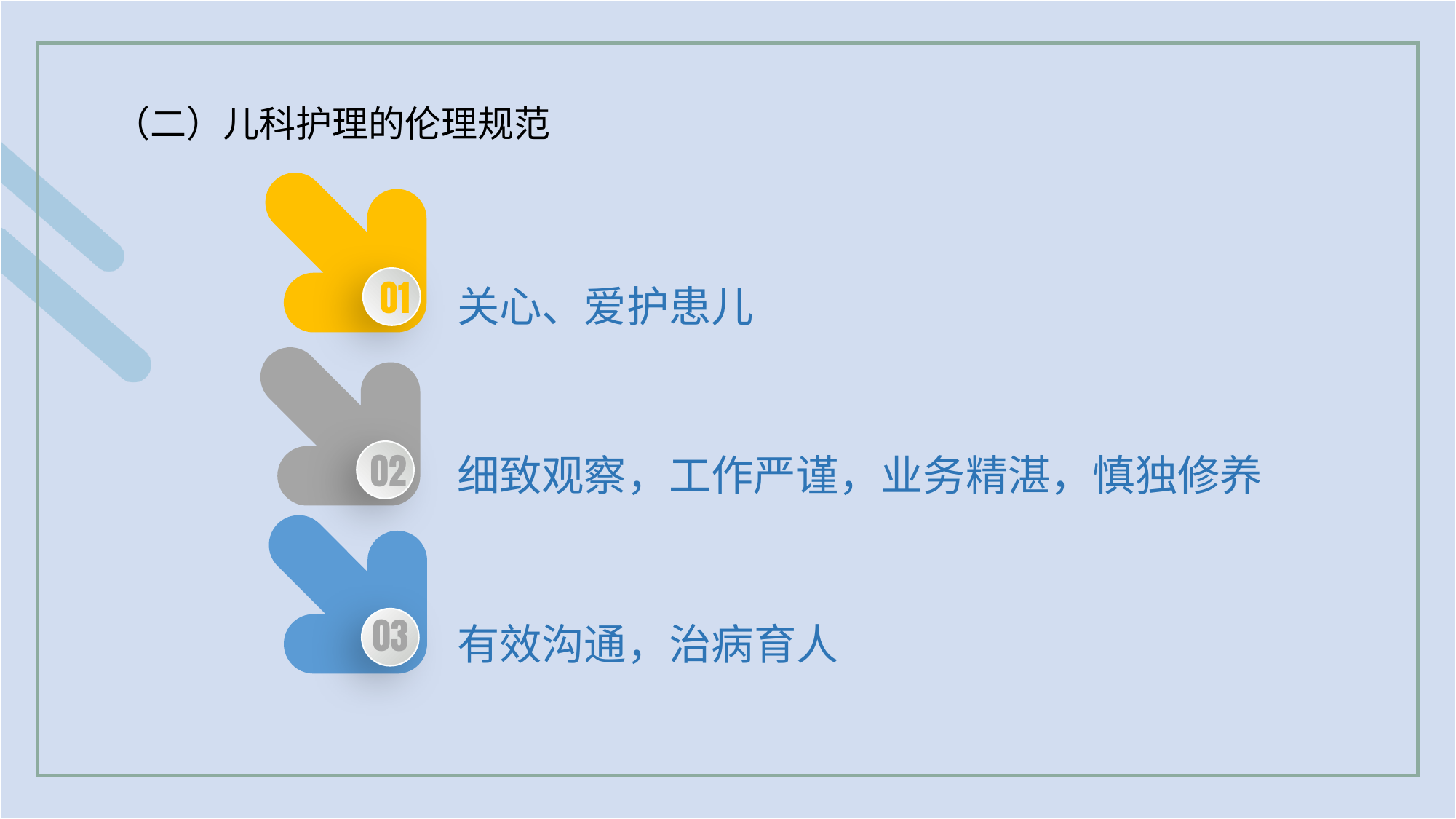

（二）儿科护理的伦理规范

01
关心、爱护患儿

02
细致观察，工作严谨，业务精湛，慎独修养

03
有效沟通，治病育人